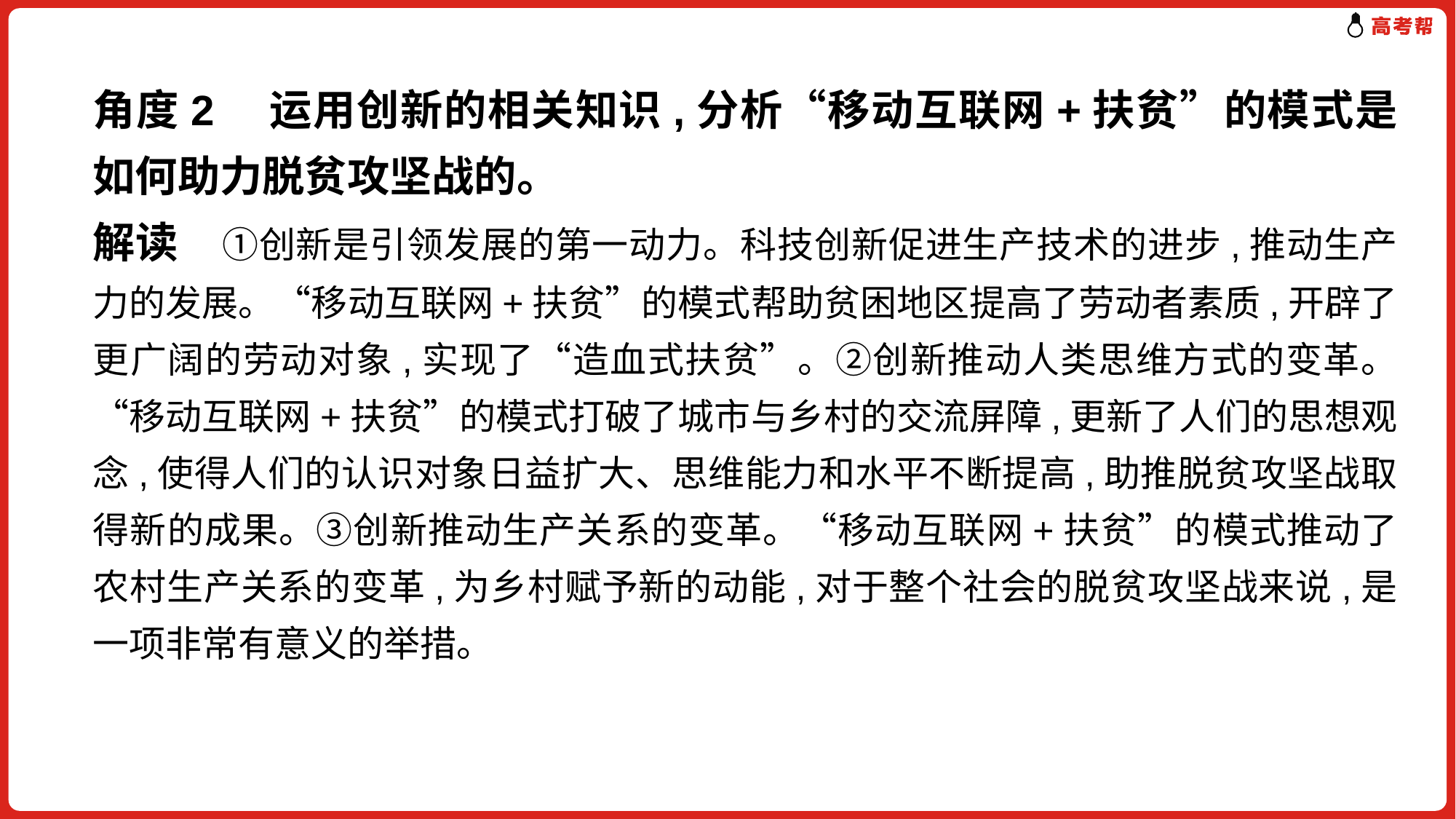

角度2　运用创新的相关知识,分析“移动互联网+扶贫”的模式是如何助力脱贫攻坚战的。
解读　①创新是引领发展的第一动力。科技创新促进生产技术的进步,推动生产力的发展。“移动互联网+扶贫”的模式帮助贫困地区提高了劳动者素质,开辟了更广阔的劳动对象,实现了“造血式扶贫”。②创新推动人类思维方式的变革。“移动互联网+扶贫”的模式打破了城市与乡村的交流屏障,更新了人们的思想观念,使得人们的认识对象日益扩大、思维能力和水平不断提高,助推脱贫攻坚战取得新的成果。③创新推动生产关系的变革。“移动互联网+扶贫”的模式推动了农村生产关系的变革,为乡村赋予新的动能,对于整个社会的脱贫攻坚战来说,是一项非常有意义的举措。